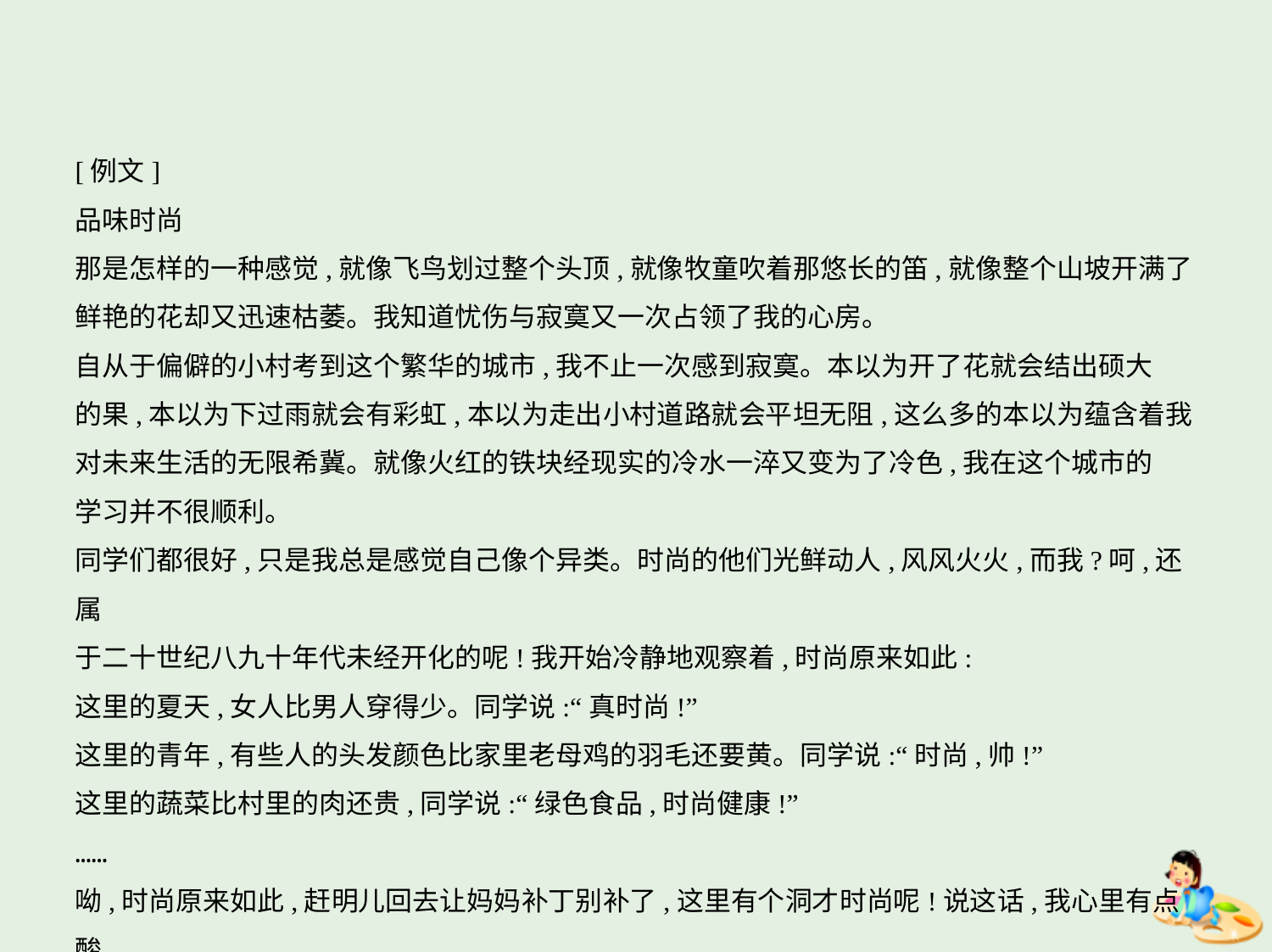

[例文]
品味时尚
那是怎样的一种感觉,就像飞鸟划过整个头顶,就像牧童吹着那悠长的笛,就像整个山坡开满了
鲜艳的花却又迅速枯萎。我知道忧伤与寂寞又一次占领了我的心房。
自从于偏僻的小村考到这个繁华的城市,我不止一次感到寂寞。本以为开了花就会结出硕大
的果,本以为下过雨就会有彩虹,本以为走出小村道路就会平坦无阻,这么多的本以为蕴含着我
对未来生活的无限希冀。就像火红的铁块经现实的冷水一淬又变为了冷色,我在这个城市的
学习并不很顺利。
同学们都很好,只是我总是感觉自己像个异类。时尚的他们光鲜动人,风风火火,而我?呵,还属
于二十世纪八九十年代未经开化的呢!我开始冷静地观察着,时尚原来如此:
这里的夏天,女人比男人穿得少。同学说:“真时尚!”
这里的青年,有些人的头发颜色比家里老母鸡的羽毛还要黄。同学说:“时尚,帅!”
这里的蔬菜比村里的肉还贵,同学说:“绿色食品,时尚健康!”
……
呦,时尚原来如此,赶明儿回去让妈妈补丁别补了,这里有个洞才时尚呢!说这话,我心里有点酸,
同学们有些话又现了出来,什么“菜鸟”“虾米”之类的我不甚了解。